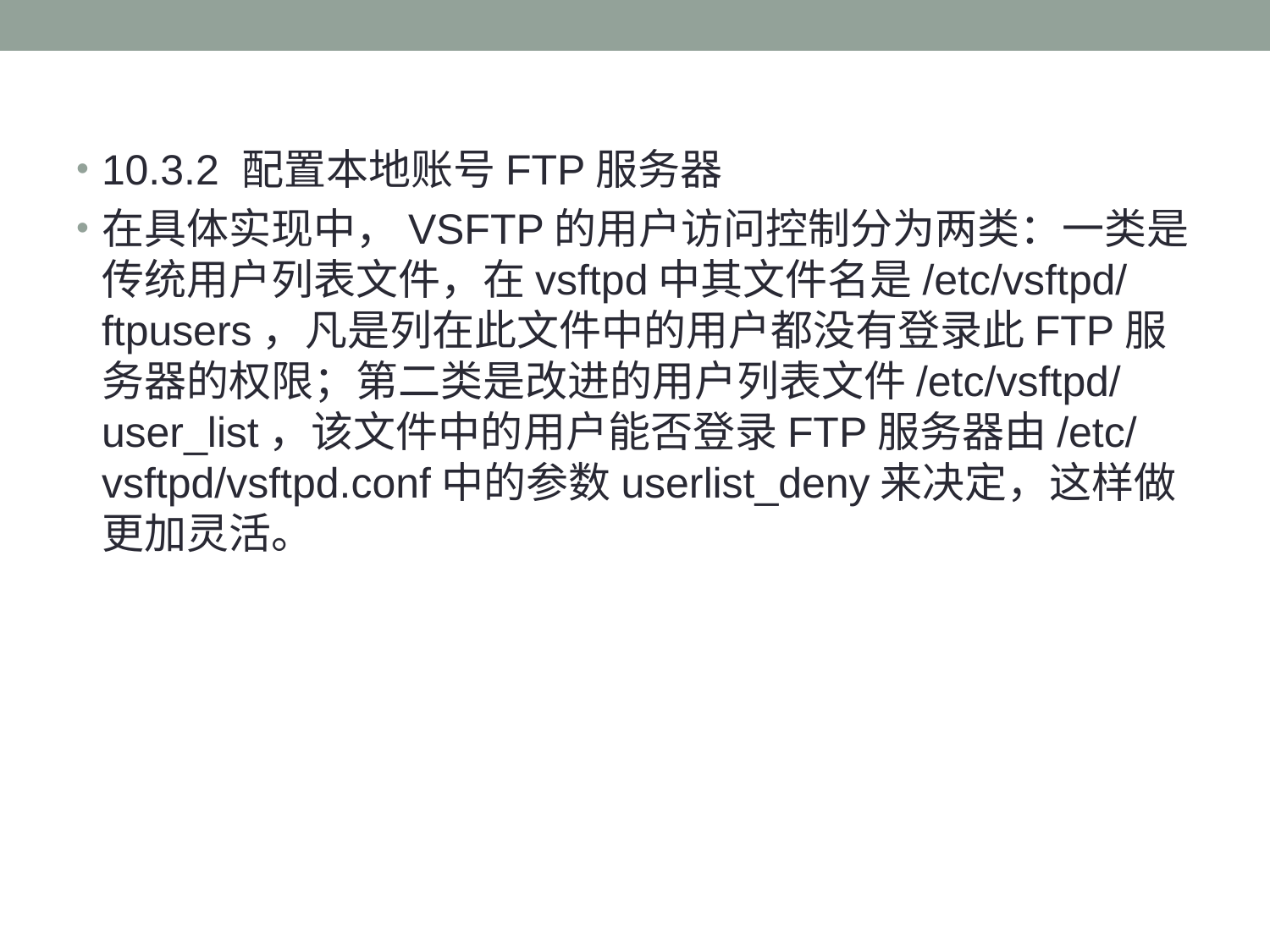

#
10.3.2 配置本地账号FTP服务器
在具体实现中，VSFTP的用户访问控制分为两类：一类是传统用户列表文件，在vsftpd中其文件名是/etc/vsftpd/ftpusers，凡是列在此文件中的用户都没有登录此FTP服务器的权限；第二类是改进的用户列表文件/etc/vsftpd/user_list，该文件中的用户能否登录FTP服务器由/etc/vsftpd/vsftpd.conf中的参数userlist_deny来决定，这样做更加灵活。